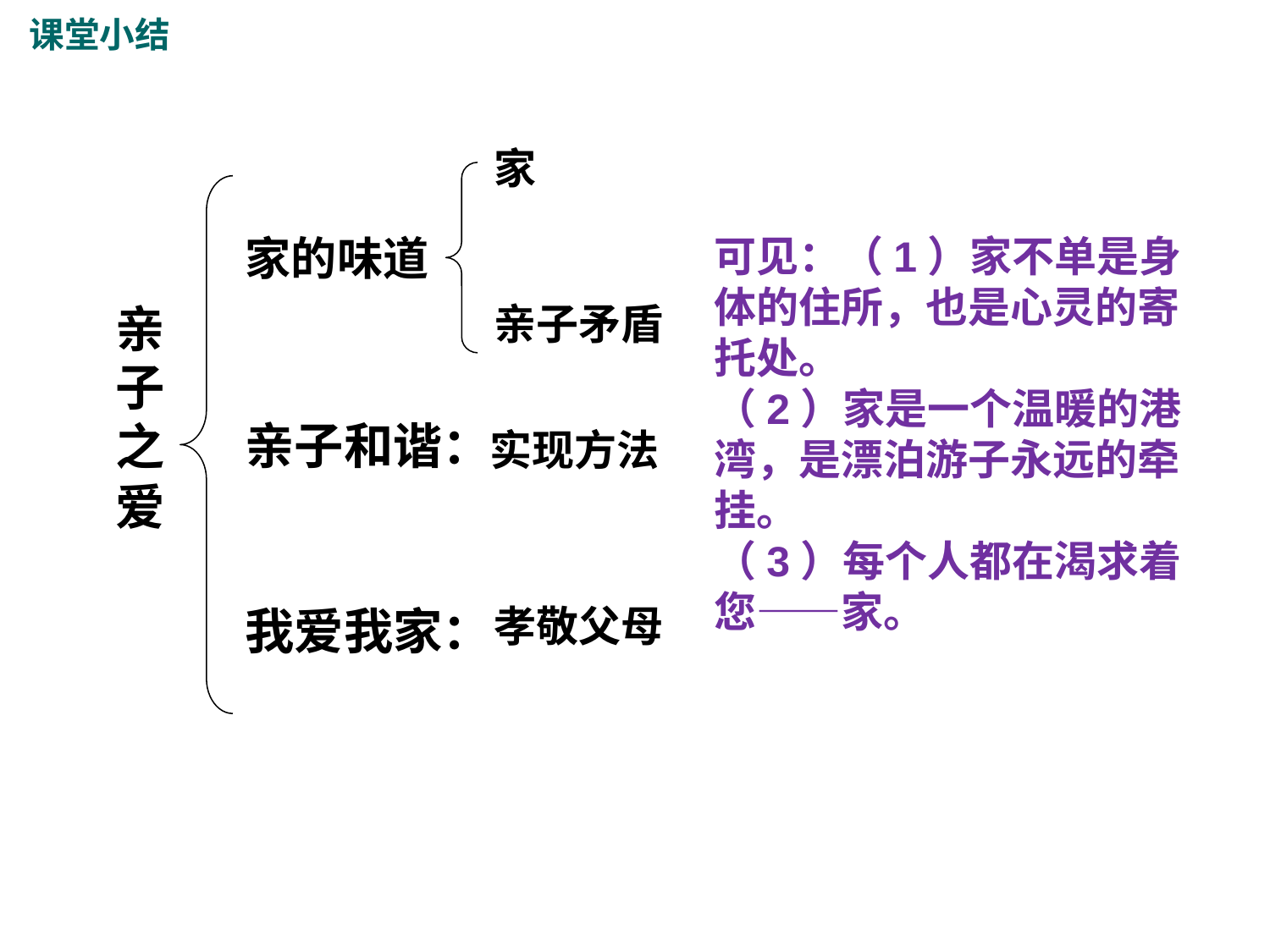

课堂小结
家

家的味道
可见：（1）家不单是身体的住所，也是心灵的寄托处。
（2）家是一个温暖的港湾，是漂泊游子永远的牵挂。
（3）每个人都在渴求着您——家。
亲子之爱
亲子矛盾
亲子和谐：
实现方法
我爱我家：
孝敬父母